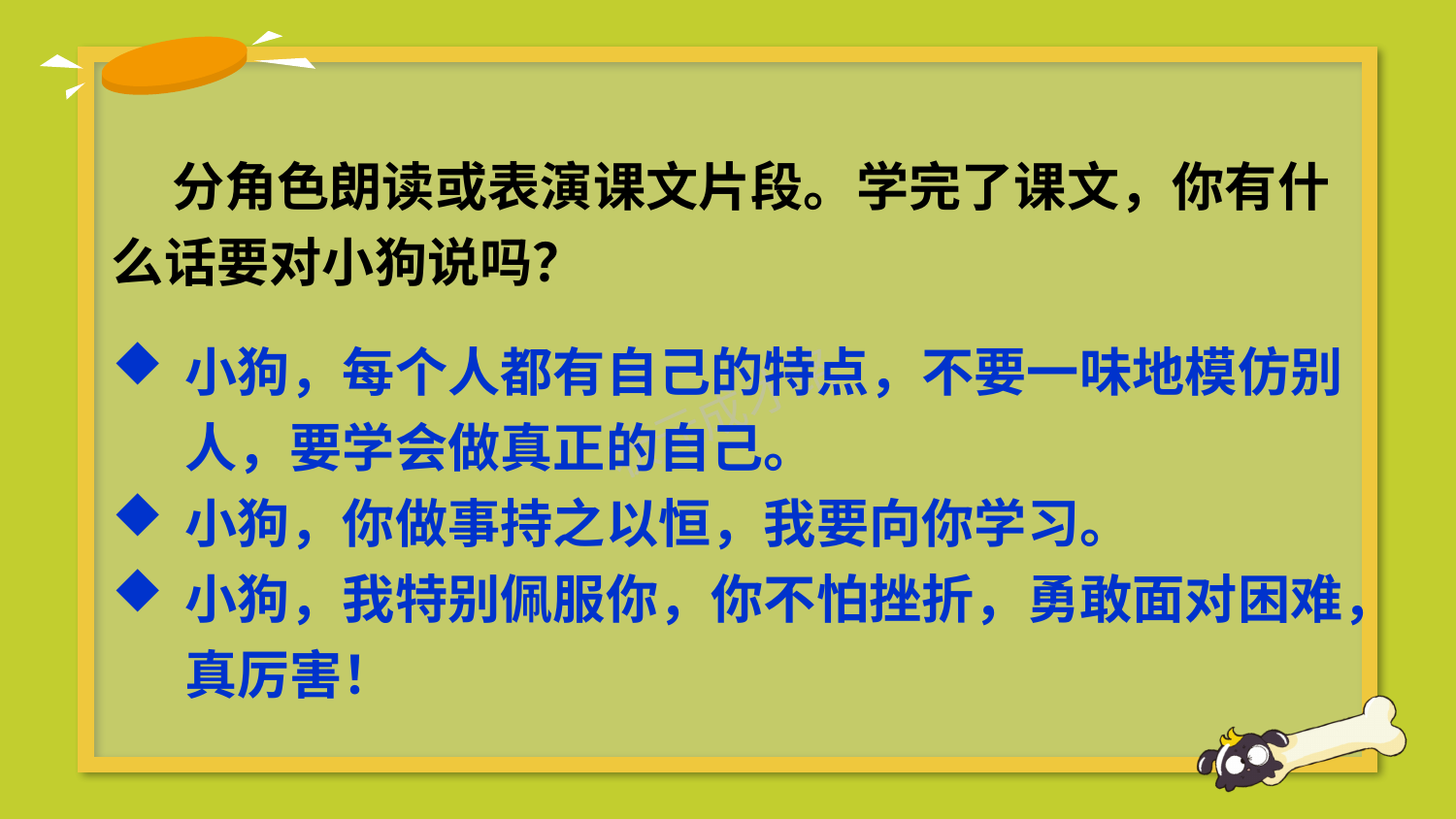

分角色朗读或表演课文片段。学完了课文，你有什么话要对小狗说吗？
小狗，每个人都有自己的特点，不要一味地模仿别人，要学会做真正的自己。
小狗，你做事持之以恒，我要向你学习。
小狗，我特别佩服你，你不怕挫折，勇敢面对困难，真厉害！